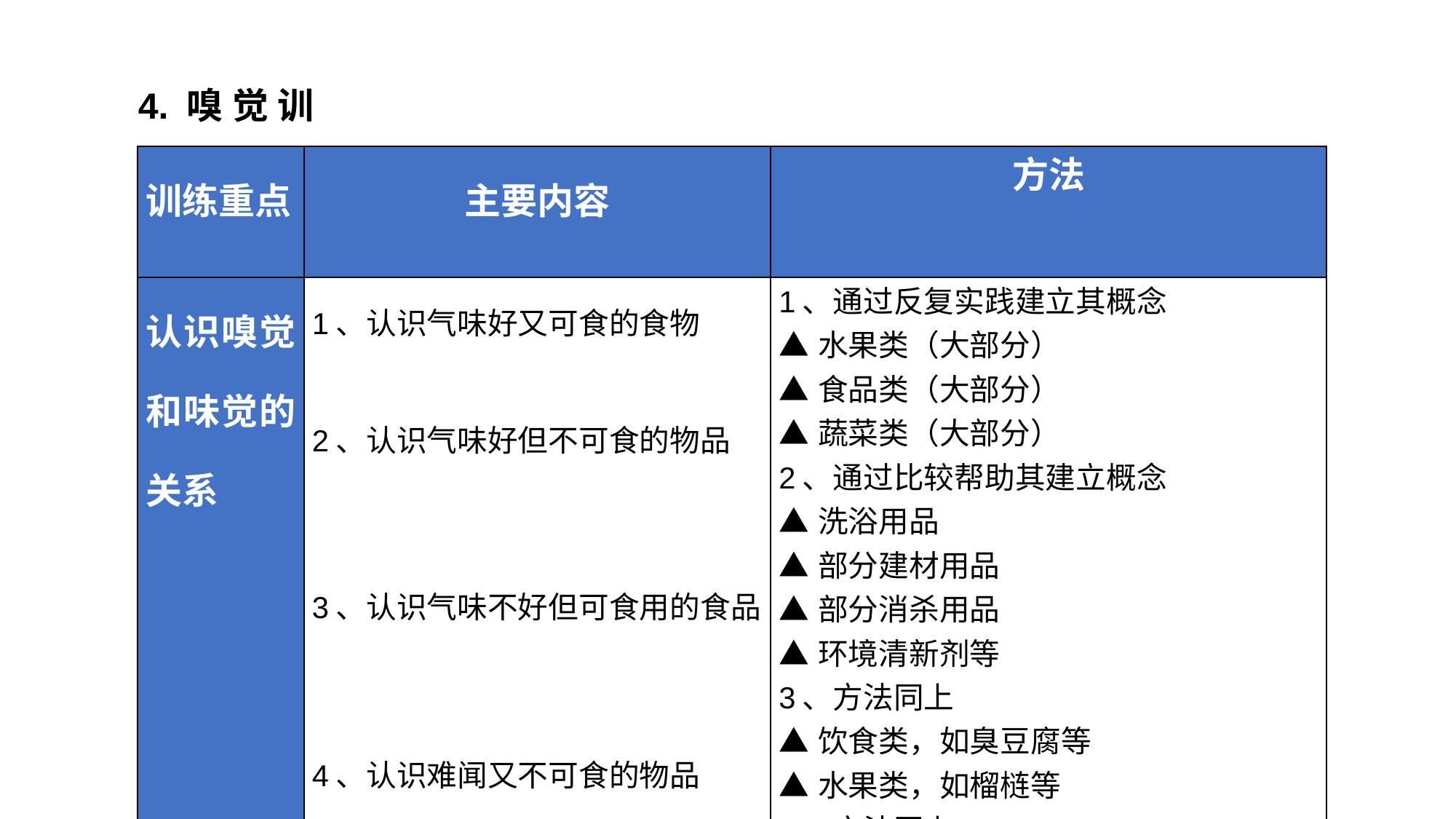

4.嗅觉训练
| 训练重点 | 主要内容 | 方法 |
| --- | --- | --- |
| 认识嗅觉和味觉的关系 | 1、认识气味好又可食的食物 2、认识气味好但不可食的物品 3、认识气味不好但可食用的食品 4、认识难闻又不可食的物品 | 1、通过反复实践建立其概念 ▲水果类（大部分） ▲食品类（大部分） ▲蔬菜类（大部分） 2、通过比较帮助其建立概念 ▲洗浴用品 ▲部分建材用品 ▲部分消杀用品 ▲环境清新剂等 3、方法同上 ▲饮食类，如臭豆腐等 ▲水果类，如榴梿等 4、方法同上 ▲建材类 ▲煤油、汽油、煤气等 |